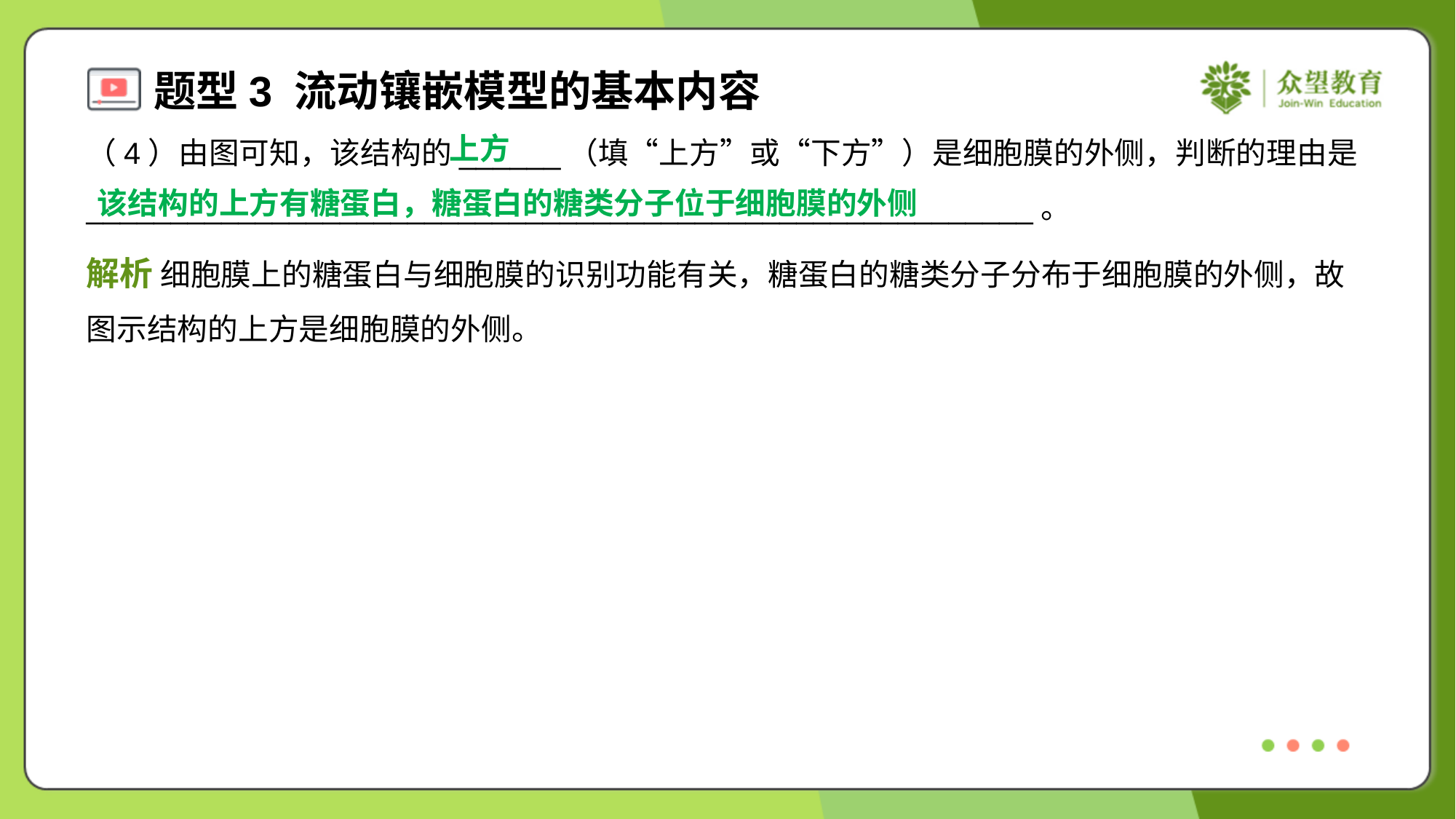

上方
（4）由图可知，该结构的______（填“上方”或“下方”）是细胞膜的外侧，判断的理由是
________________________________________________________。
该结构的上方有糖蛋白，糖蛋白的糖类分子位于细胞膜的外侧
解析 细胞膜上的糖蛋白与细胞膜的识别功能有关，糖蛋白的糖类分子分布于细胞膜的外侧，故
图示结构的上方是细胞膜的外侧。